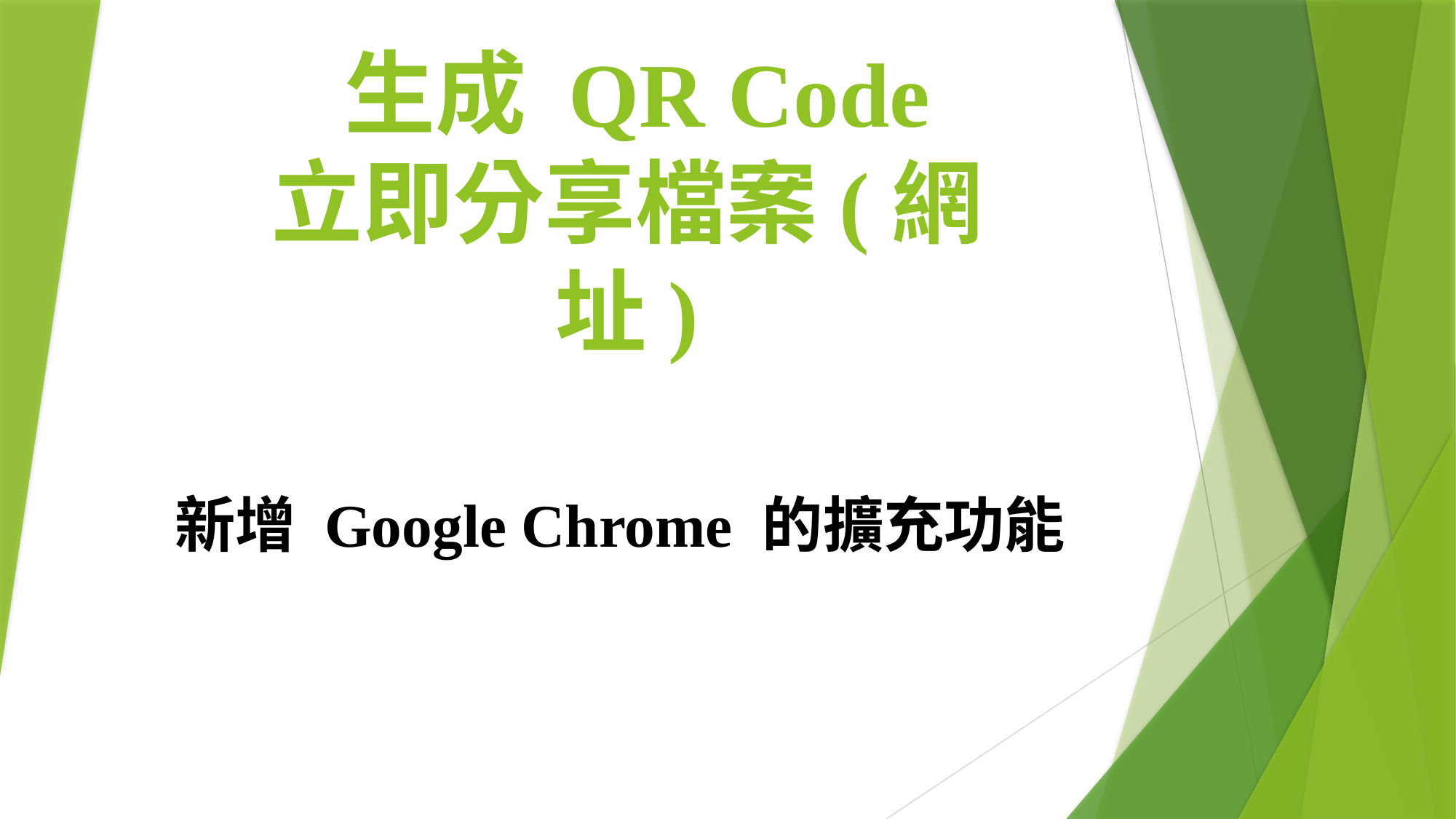

# 生成 QR Code 立即分享檔案(網址)
新增 Google Chrome 的擴充功能